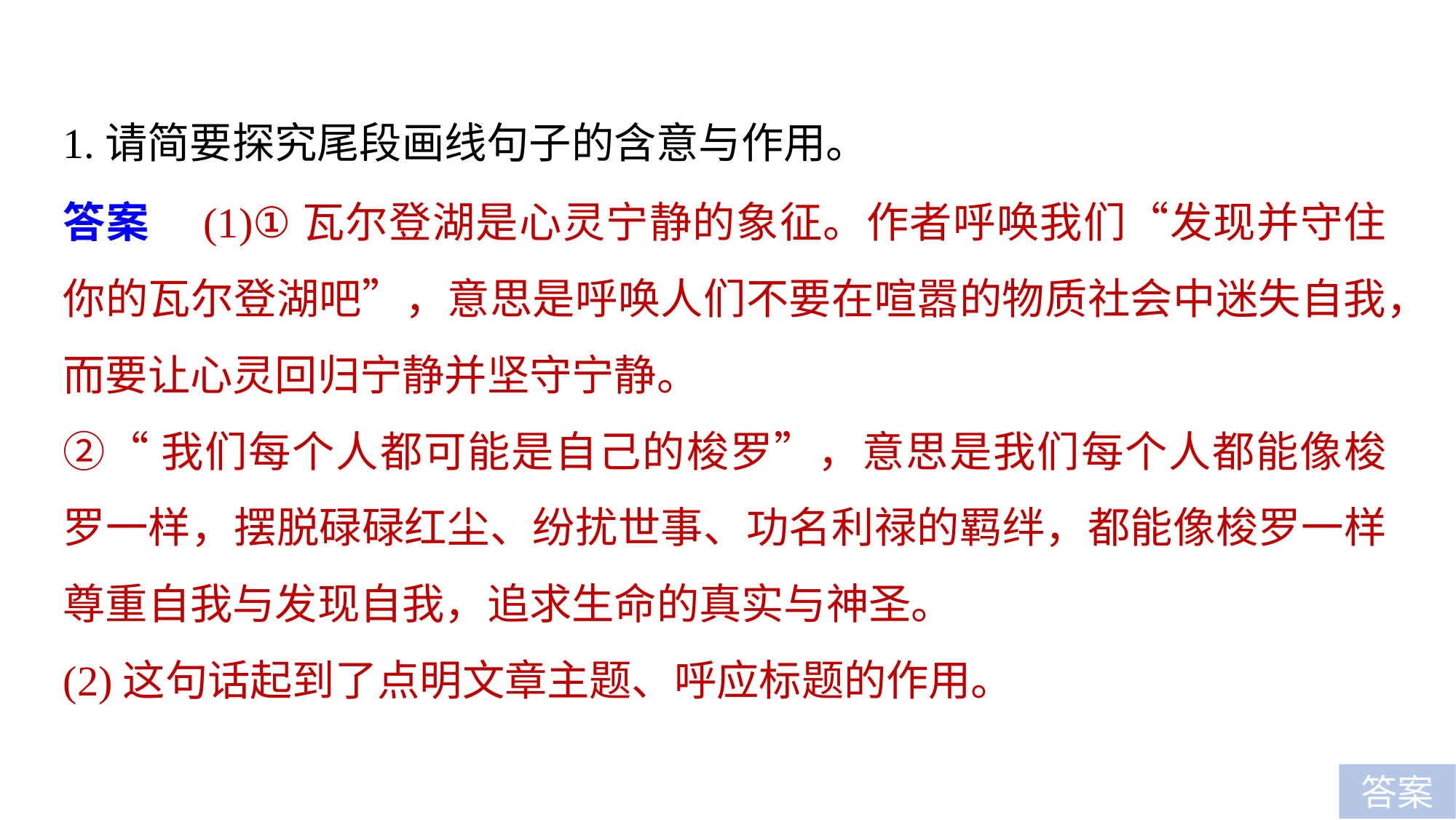

1.请简要探究尾段画线句子的含意与作用。
答案　(1)①瓦尔登湖是心灵宁静的象征。作者呼唤我们“发现并守住你的瓦尔登湖吧”，意思是呼唤人们不要在喧嚣的物质社会中迷失自我，而要让心灵回归宁静并坚守宁静。
②“我们每个人都可能是自己的梭罗”，意思是我们每个人都能像梭罗一样，摆脱碌碌红尘、纷扰世事、功名利禄的羁绊，都能像梭罗一样尊重自我与发现自我，追求生命的真实与神圣。
(2)这句话起到了点明文章主题、呼应标题的作用。
答案